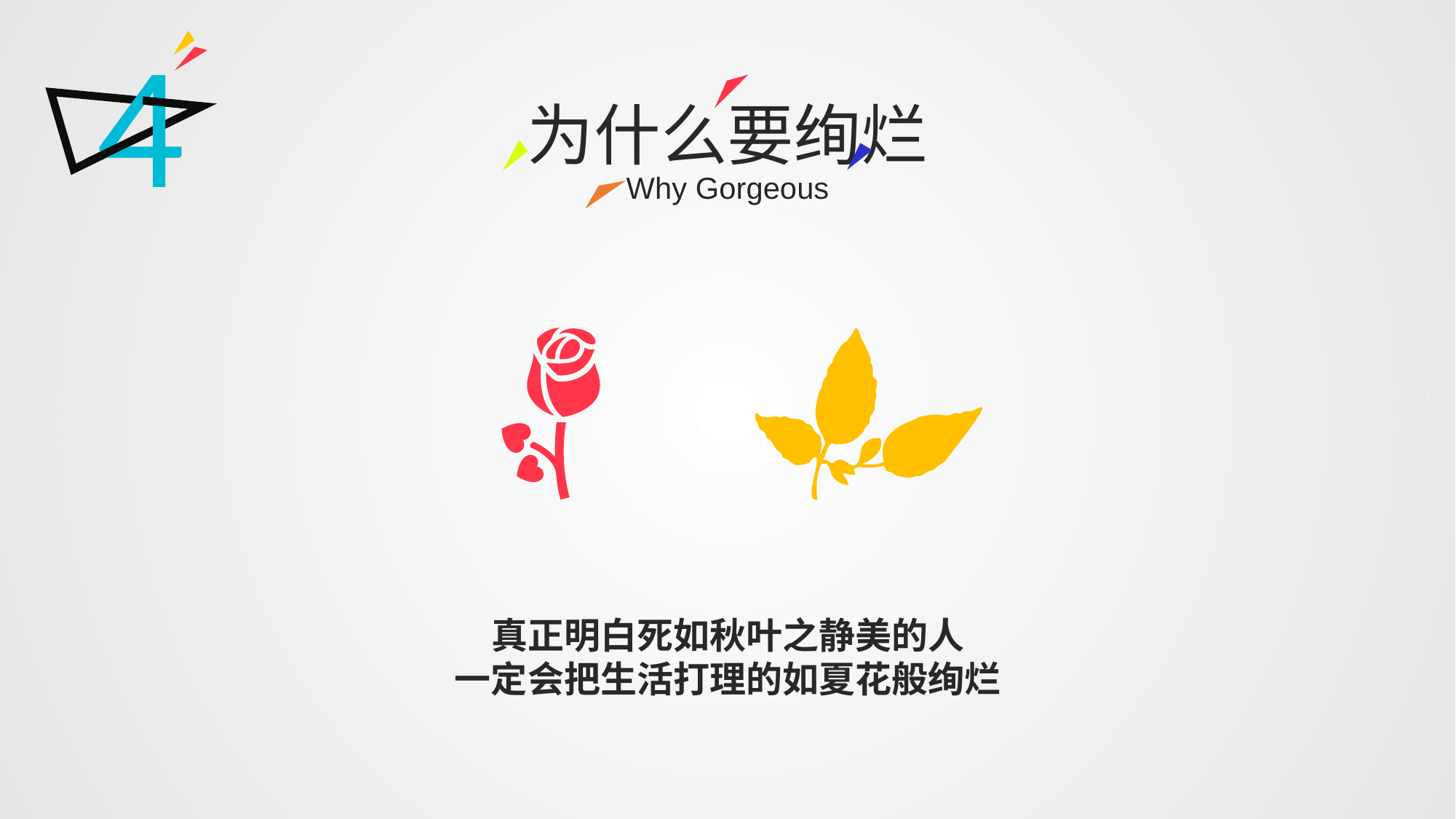

4

为什么要绚烂
Why Gorgeous

真正明白死如秋叶之静美的人
一定会把生活打理的如夏花般绚烂